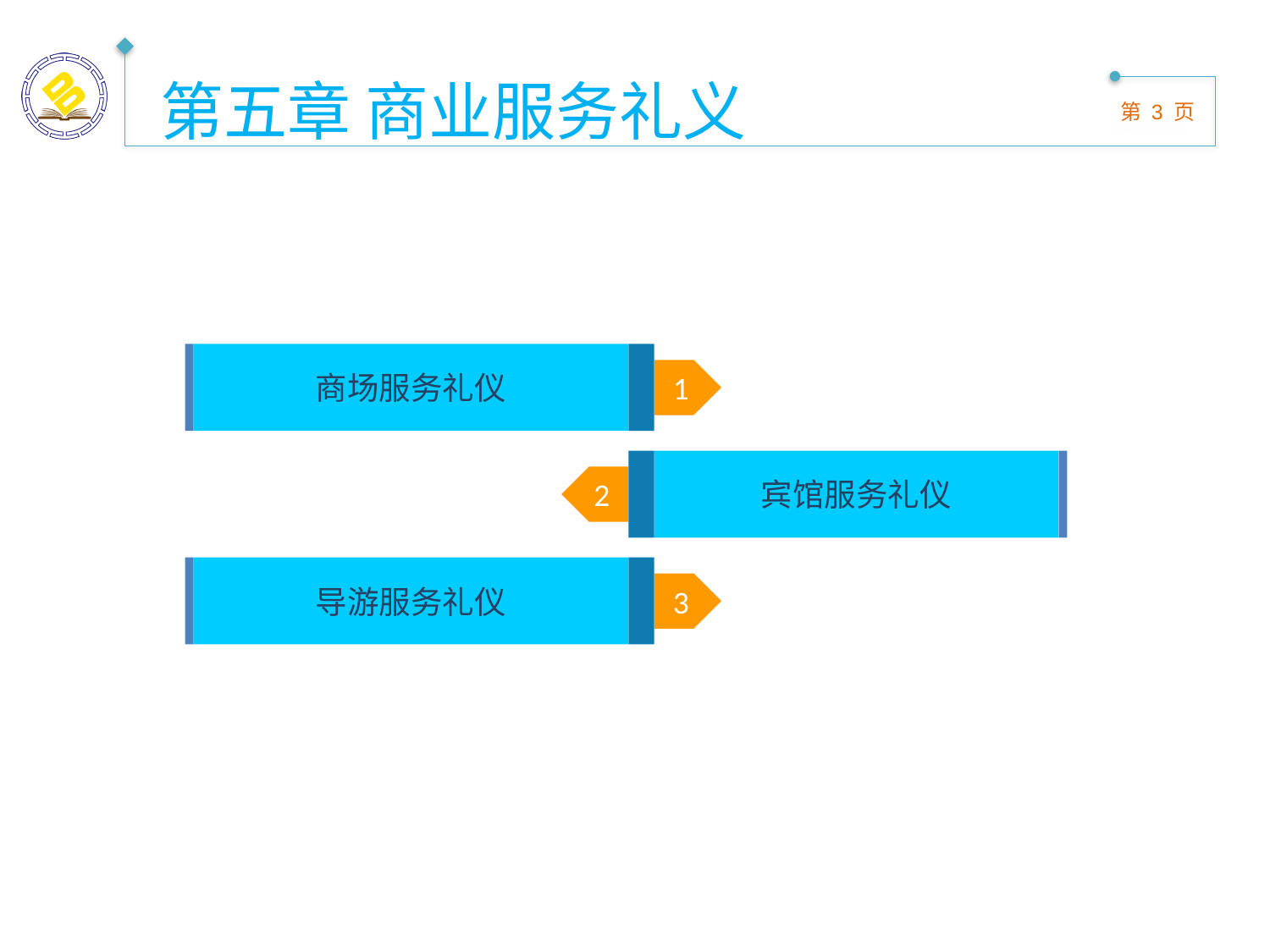

第五章 商业服务礼义

商场服务礼仪

1

宾馆服务礼仪

2

导游服务礼仪

3